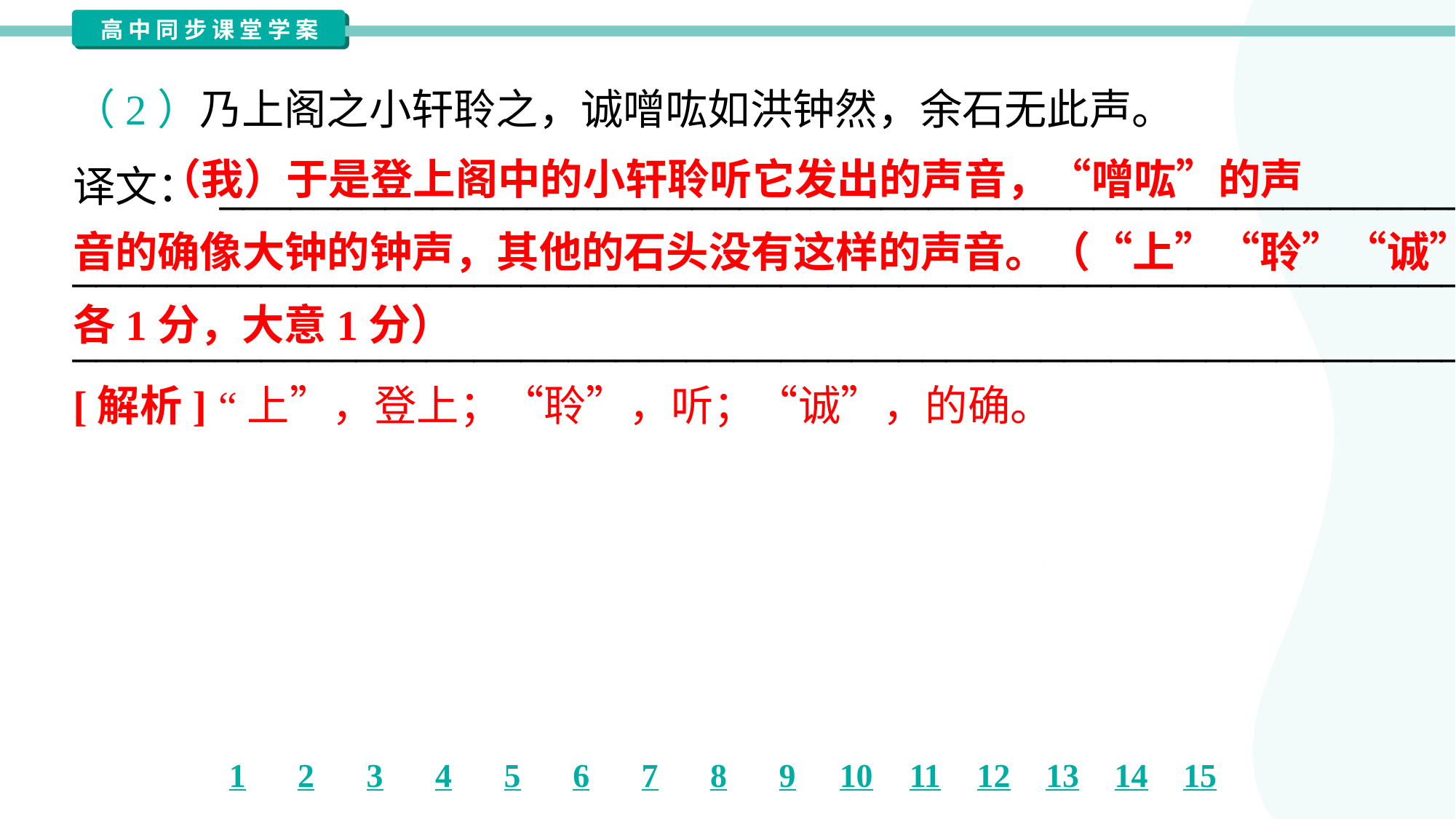

（2）乃上阁之小轩聆之，诚噌吰如洪钟然，余石无此声。
译文： ______________________________________________________
_____________________________________________________________
_____________________________________________________________
        （我）于是登上阁中的小轩聆听它发出的声音，“噌吰”的声
音的确像大钟的钟声，其他的石头没有这样的声音。（“上”“聆”“诚”
各1分，大意1分）
[解析] “上”，登上；“聆”，听；“诚”，的确。